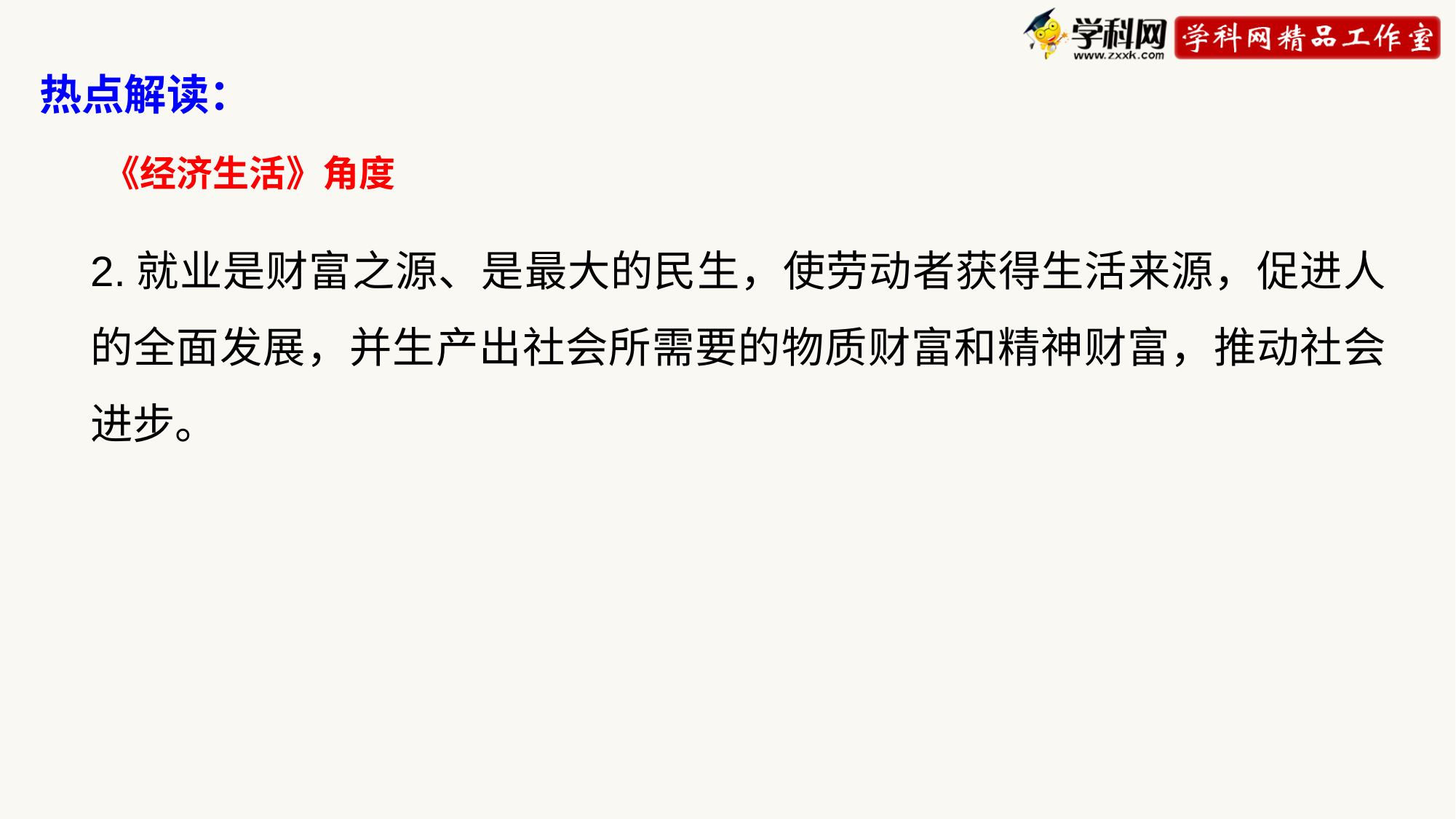

热点解读：
《经济生活》角度
2.就业是财富之源、是最大的民生，使劳动者获得生活来源，促进人的全面发展，并生产出社会所需要的物质财富和精神财富，推动社会进步。